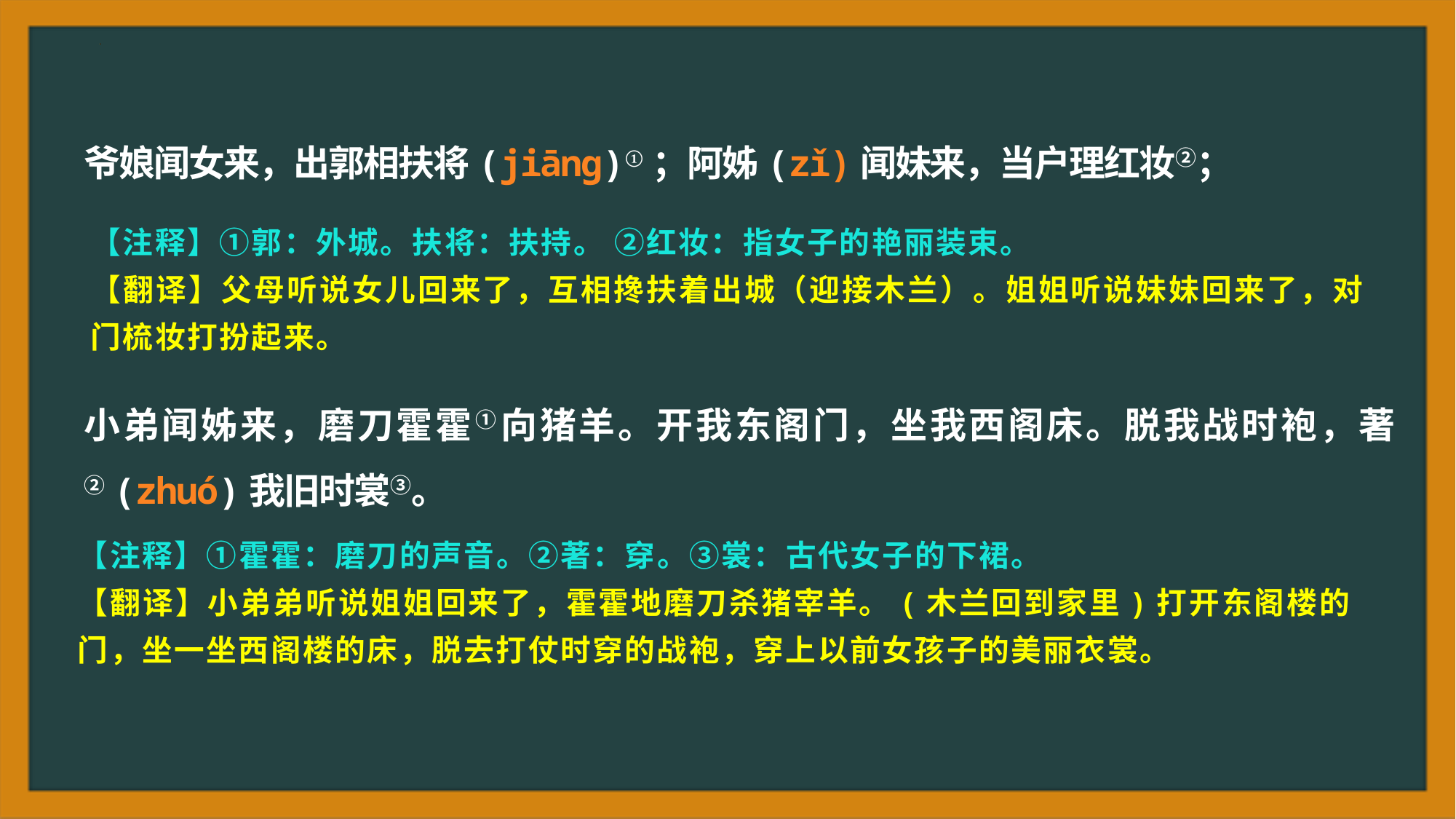

爷娘闻女来，出郭相扶将(jiāng)①；阿姊(zǐ)闻妹来，当户理红妆②；

小弟闻姊来，磨刀霍霍①向猪羊。开我东阁门，坐我西阁床。脱我战时袍，著②(zhuó)我旧时裳③。
【注释】①郭：外城。扶将：扶持。 ②红妆：指女子的艳丽装束。
【翻译】父母听说女儿回来了，互相搀扶着出城（迎接木兰）。姐姐听说妹妹回来了，对门梳妆打扮起来。

【注释】①霍霍：磨刀的声音。②著：穿。③裳：古代女子的下裙。
【翻译】小弟弟听说姐姐回来了，霍霍地磨刀杀猪宰羊。(木兰回到家里)打开东阁楼的门，坐一坐西阁楼的床，脱去打仗时穿的战袍，穿上以前女孩子的美丽衣裳。